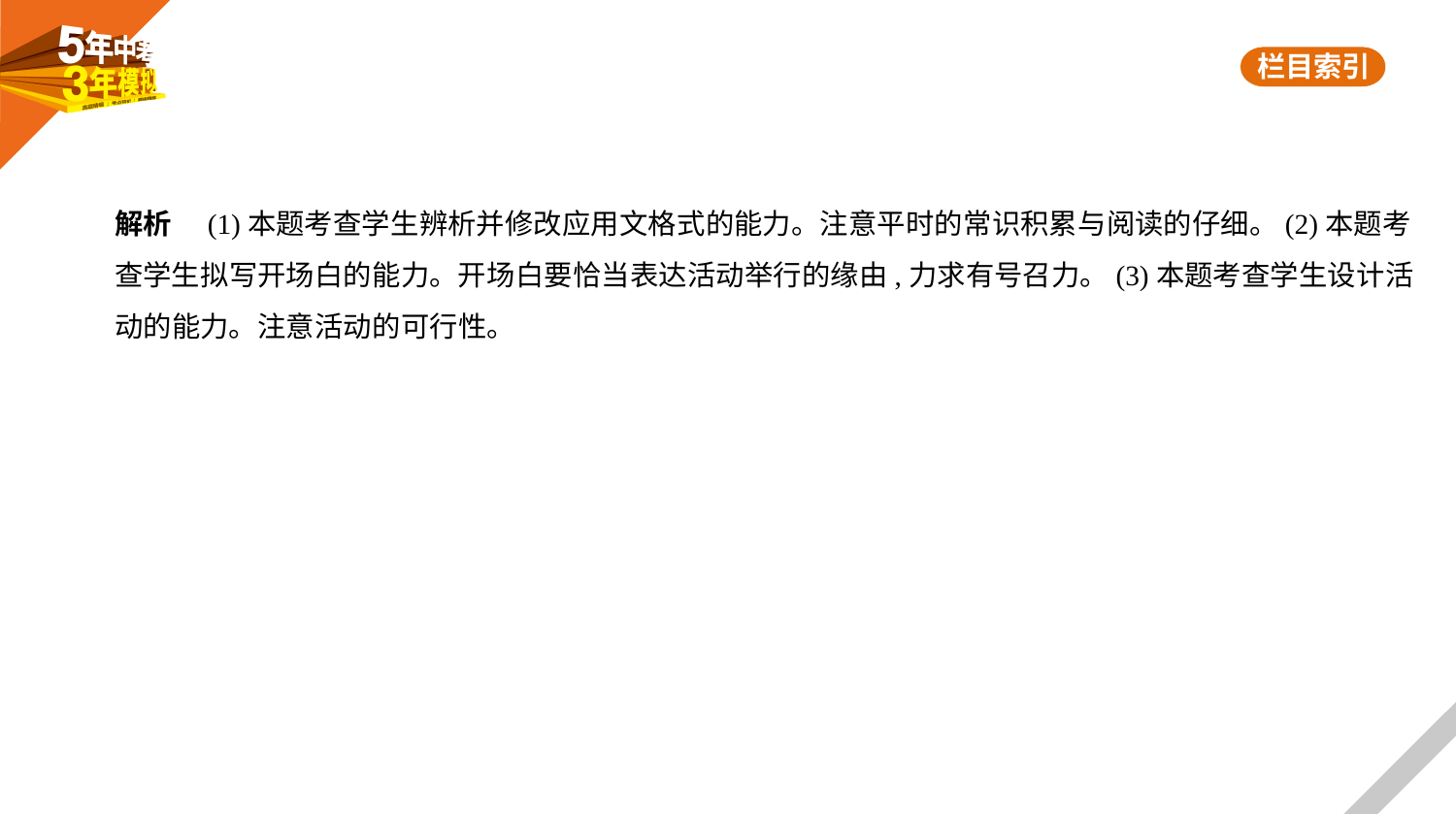

解析　(1)本题考查学生辨析并修改应用文格式的能力。注意平时的常识积累与阅读的仔细。(2)本题考
查学生拟写开场白的能力。开场白要恰当表达活动举行的缘由,力求有号召力。(3)本题考查学生设计活
动的能力。注意活动的可行性。